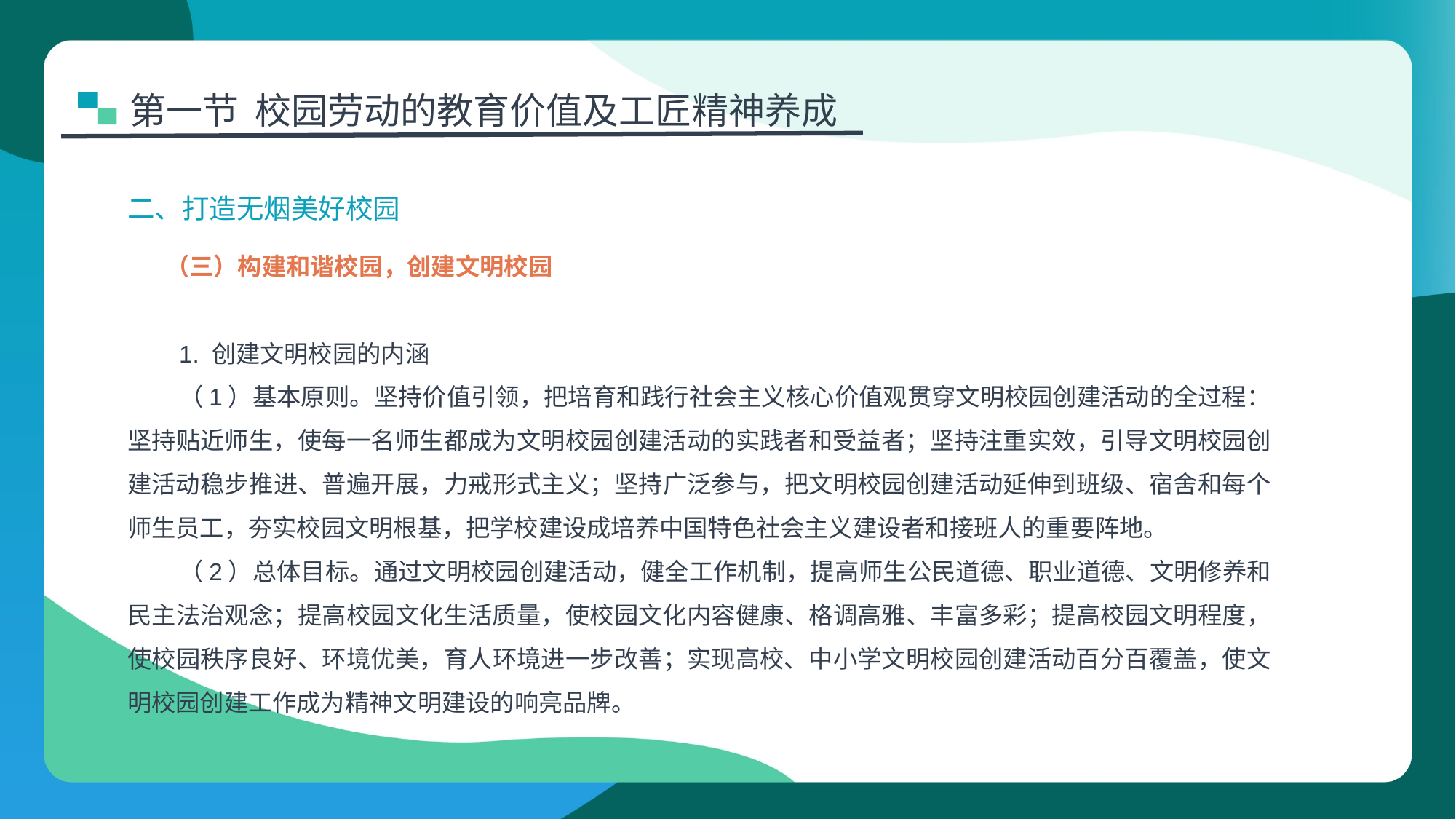

第一节  校园劳动的教育价值及工匠精神养成

二、打造无烟美好校园
（三）构建和谐校园，创建文明校园
1. 创建文明校园的内涵
（1）基本原则。坚持价值引领，把培育和践行社会主义核心价值观贯穿文明校园创建活动的全过程：坚持贴近师生，使每一名师生都成为文明校园创建活动的实践者和受益者；坚持注重实效，引导文明校园创建活动稳步推进、普遍开展，力戒形式主义；坚持广泛参与，把文明校园创建活动延伸到班级、宿舍和每个师生员工，夯实校园文明根基，把学校建设成培养中国特色社会主义建设者和接班人的重要阵地。
（2）总体目标。通过文明校园创建活动，健全工作机制，提高师生公民道德、职业道德、文明修养和民主法治观念；提高校园文化生活质量，使校园文化内容健康、格调高雅、丰富多彩；提高校园文明程度，使校园秩序良好、环境优美，育人环境进一步改善；实现高校、中小学文明校园创建活动百分百覆盖，使文明校园创建工作成为精神文明建设的响亮品牌。